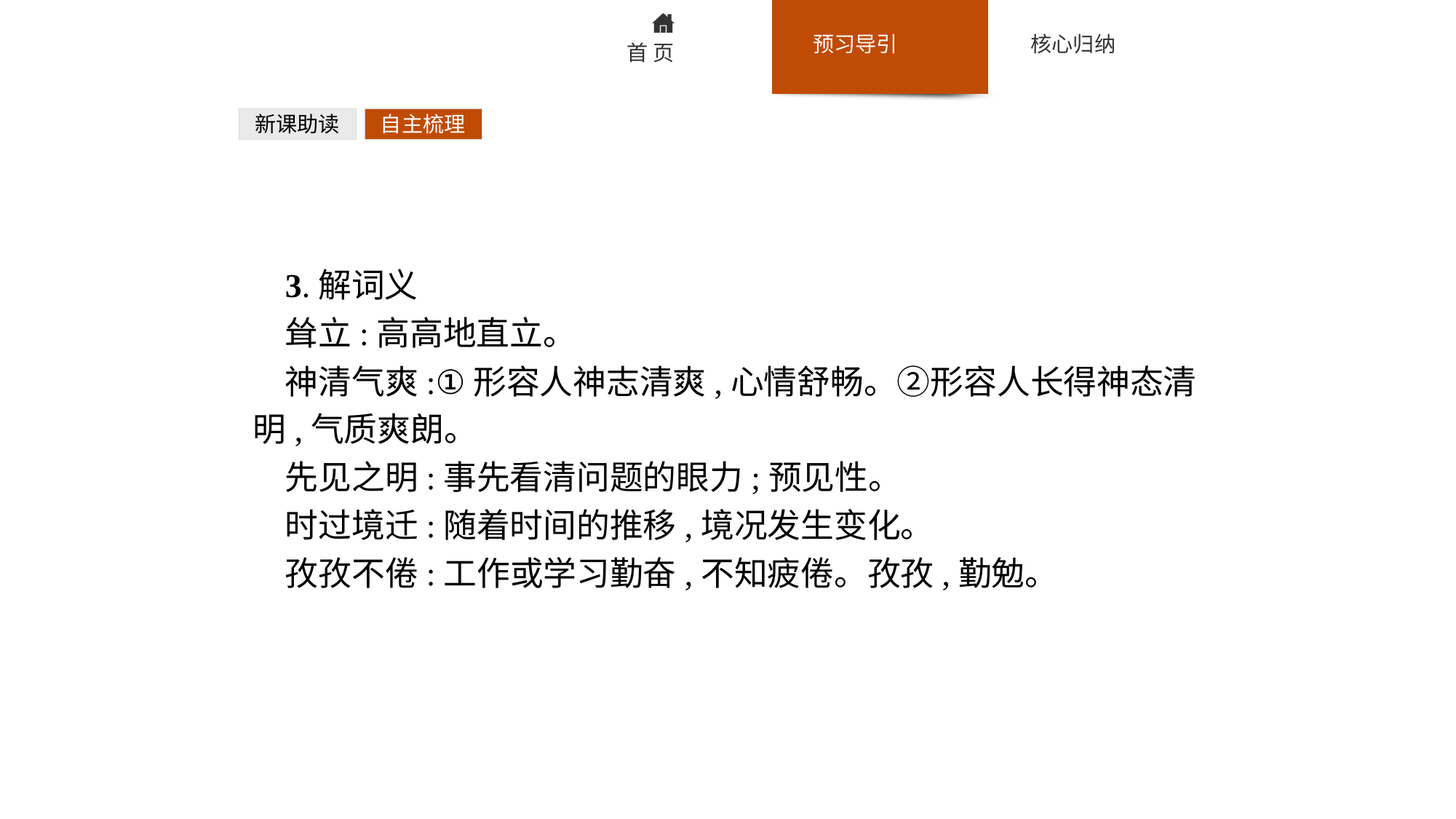

新课助读
自主梳理
3.解词义
耸立:高高地直立。
神清气爽:①形容人神志清爽,心情舒畅。②形容人长得神态清明,气质爽朗。
先见之明:事先看清问题的眼力;预见性。
时过境迁:随着时间的推移,境况发生变化。
孜孜不倦:工作或学习勤奋,不知疲倦。孜孜,勤勉。